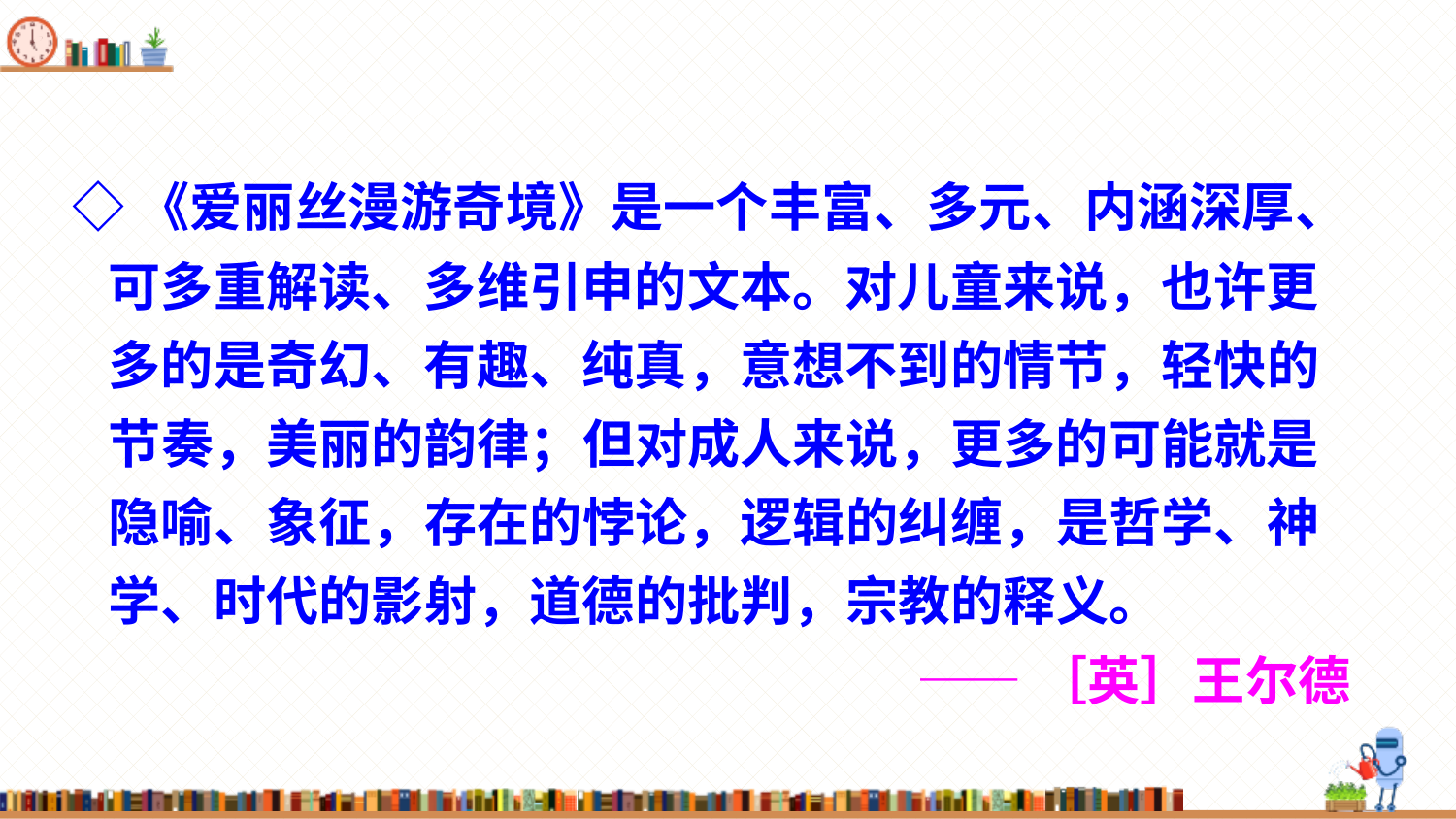

◇《爱丽丝漫游奇境》是一个丰富、多元、内涵深厚、
  可多重解读、多维引申的文本。对儿童来说，也许更
  多的是奇幻、有趣、纯真，意想不到的情节，轻快的
  节奏，美丽的韵律；但对成人来说，更多的可能就是
  隐喻、象征，存在的悖论，逻辑的纠缠，是哲学、神
  学、时代的影射，道德的批判，宗教的释义。
——［英］王尔德